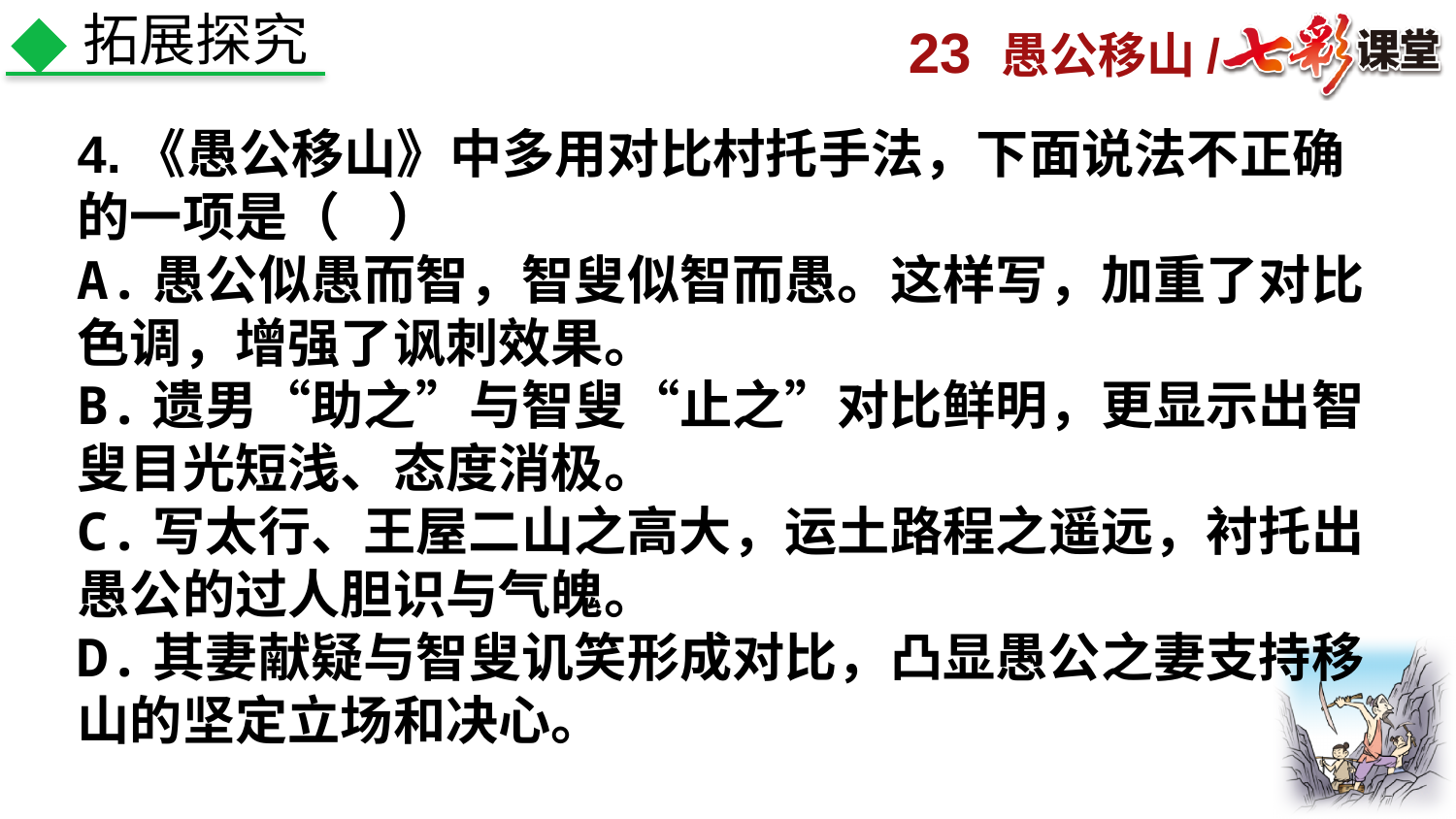

拓展探究

4.《愚公移山》中多用对比村托手法，下面说法不正确的一项是（    ）
A.愚公似愚而智，智叟似智而愚。这样写，加重了对比色调，增强了讽刺效果。
B.遗男“助之”与智叟“止之”对比鲜明，更显示出智叟目光短浅、态度消极。
C.写太行、王屋二山之高大，运土路程之遥远，衬托出愚公的过人胆识与气魄。
D.其妻献疑与智叟讥笑形成对比，凸显愚公之妻支持移山的坚定立场和决心。